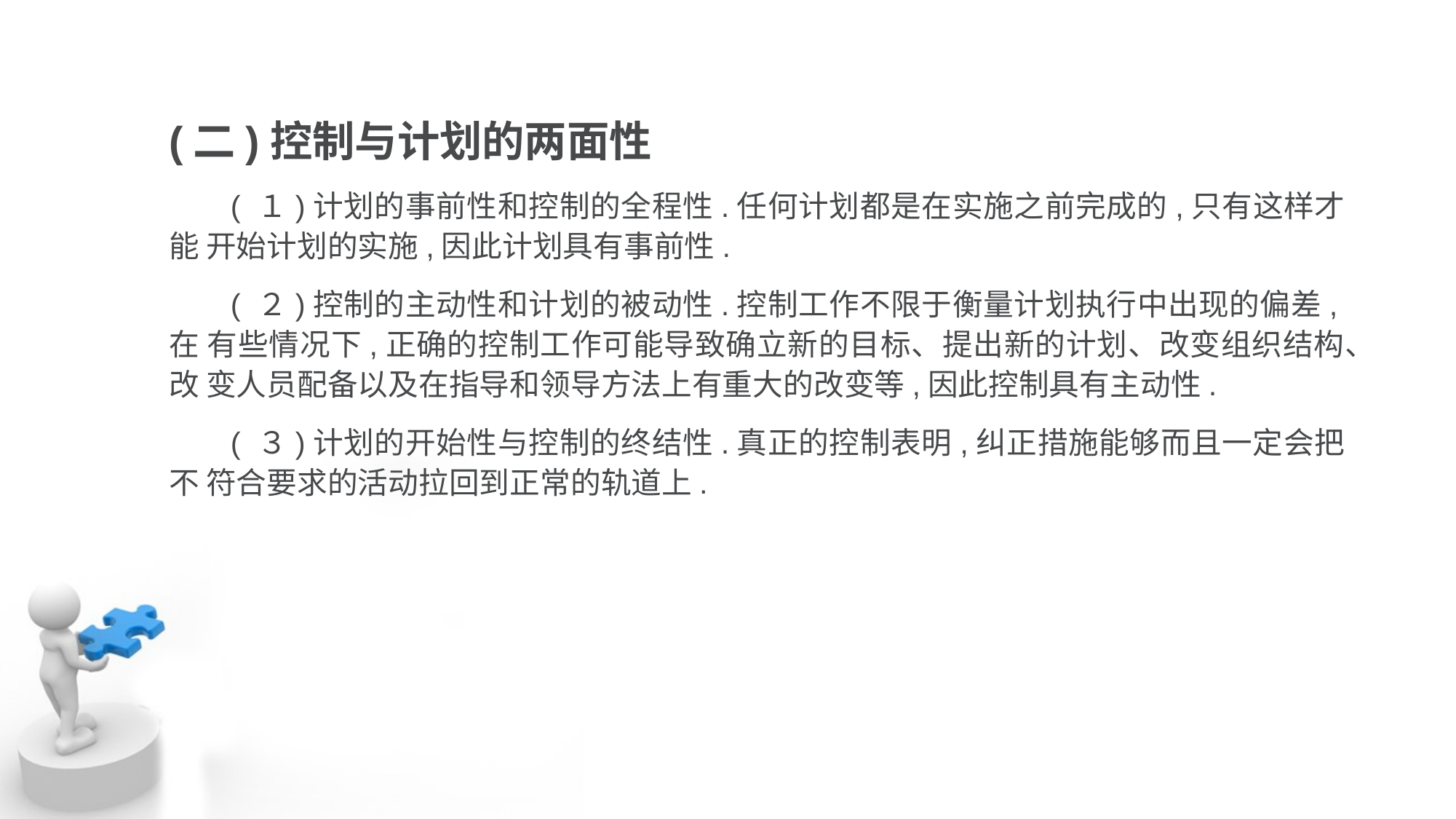

(二)控制与计划的两面性
       ( １)计划的事前性和控制的全程性.任何计划都是在实施之前完成的,只有这样才能 开始计划的实施,因此计划具有事前性.
       ( ２)控制的主动性和计划的被动性.控制工作不限于衡量计划执行中出现的偏差,在 有些情况下,正确的控制工作可能导致确立新的目标、提出新的计划、改变组织结构、改 变人员配备以及在指导和领导方法上有重大的改变等,因此控制具有主动性.
       ( ３)计划的开始性与控制的终结性.真正的控制表明,纠正措施能够而且一定会把不 符合要求的活动拉回到正常的轨道上.